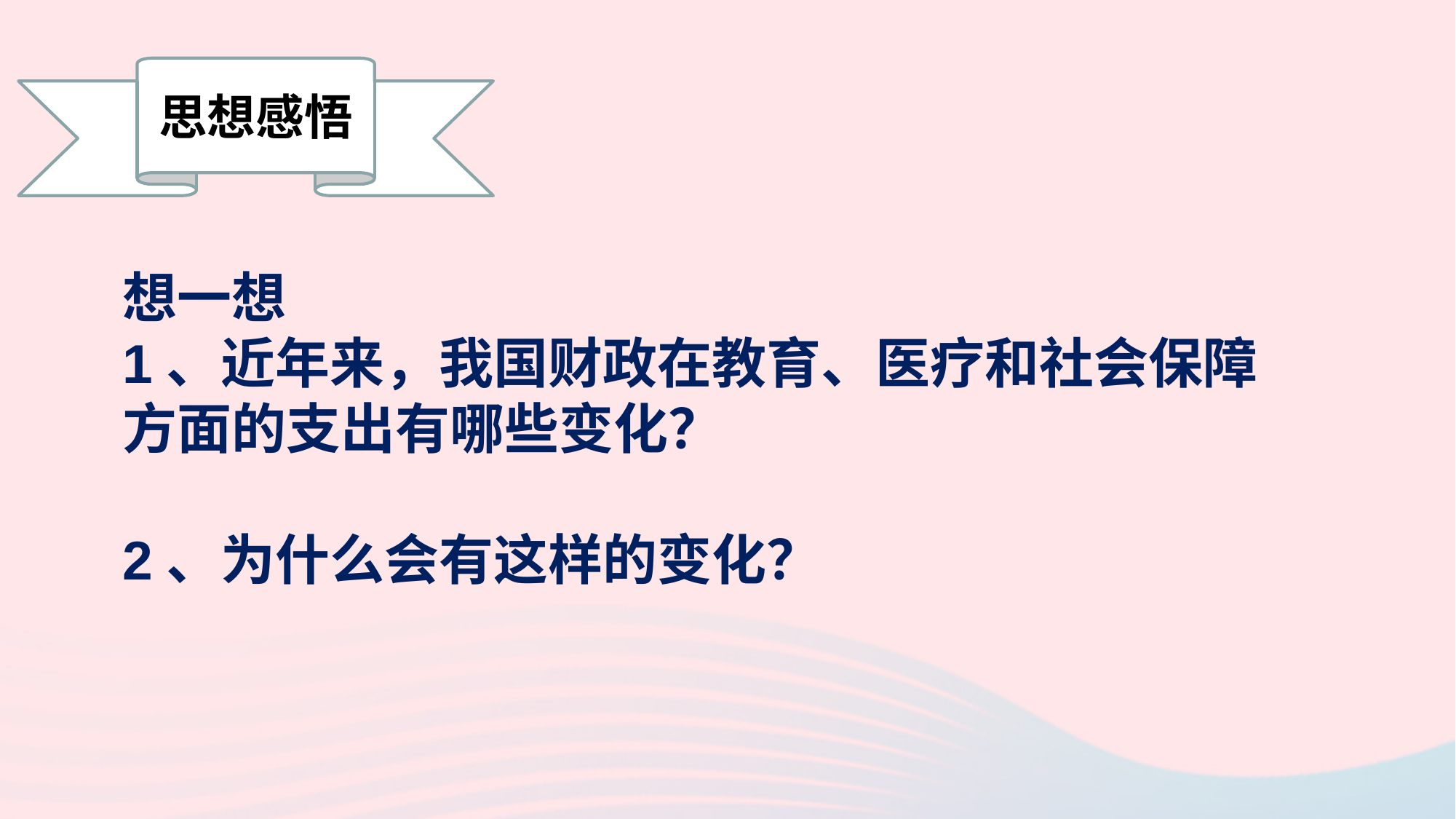

思想感悟
想一想
1、近年来，我国财政在教育、医疗和社会保障方面的支出有哪些变化？

2、为什么会有这样的变化？